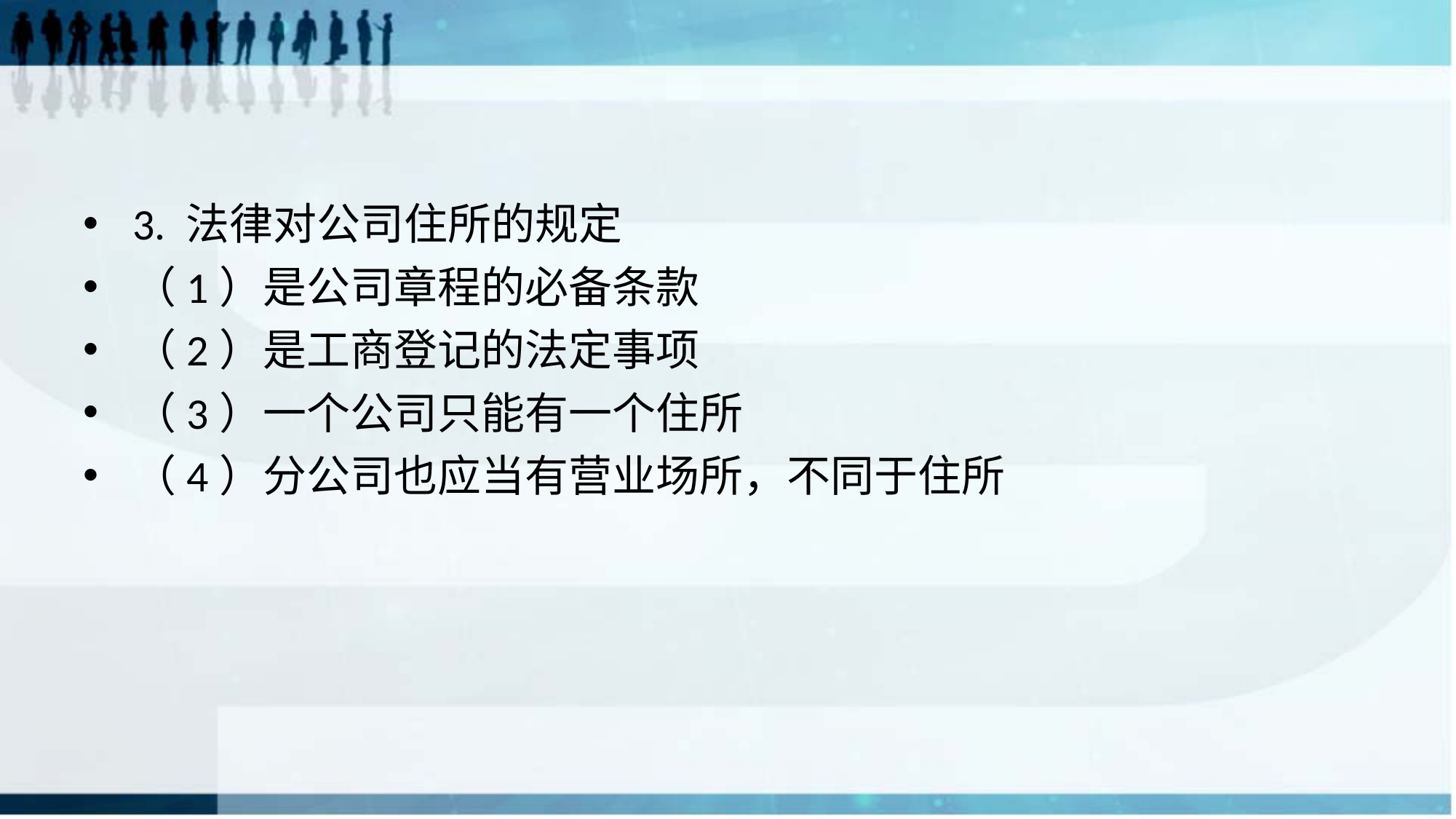

#
3. 法律对公司住所的规定
（1）是公司章程的必备条款
（2）是工商登记的法定事项
（3）一个公司只能有一个住所
（4）分公司也应当有营业场所，不同于住所